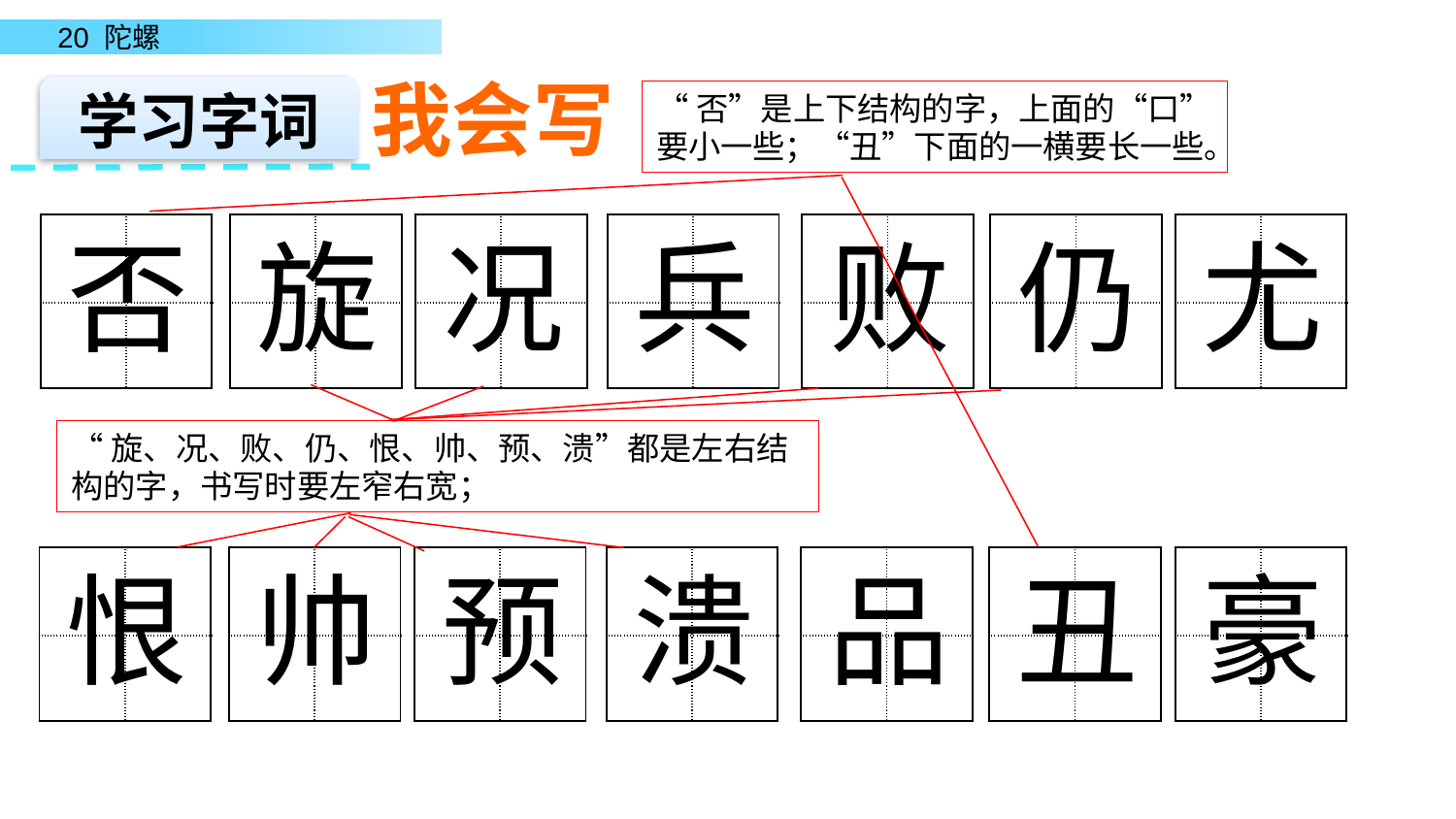

我会写
学习字词
“否”是上下结构的字，上面的“口”要小一些；“丑”下面的一横要长一些。
|  |  |
| --- | --- |
|  |  |
旋
|  |  |
| --- | --- |
|  |  |
况
|  |  |
| --- | --- |
|  |  |
兵
|  |  |
| --- | --- |
|  |  |
败
|  |  |
| --- | --- |
|  |  |
仍
|  |  |
| --- | --- |
|  |  |
尤
|  |  |
| --- | --- |
|  |  |
否
“旋、况、败、仍、恨、帅、预、溃”都是左右结构的字，书写时要左窄右宽；
|  |  |
| --- | --- |
|  |  |
帅
|  |  |
| --- | --- |
|  |  |
预
|  |  |
| --- | --- |
|  |  |
溃
|  |  |
| --- | --- |
|  |  |
品
|  |  |
| --- | --- |
|  |  |
丑
|  |  |
| --- | --- |
|  |  |
恨
|  |  |
| --- | --- |
|  |  |
豪